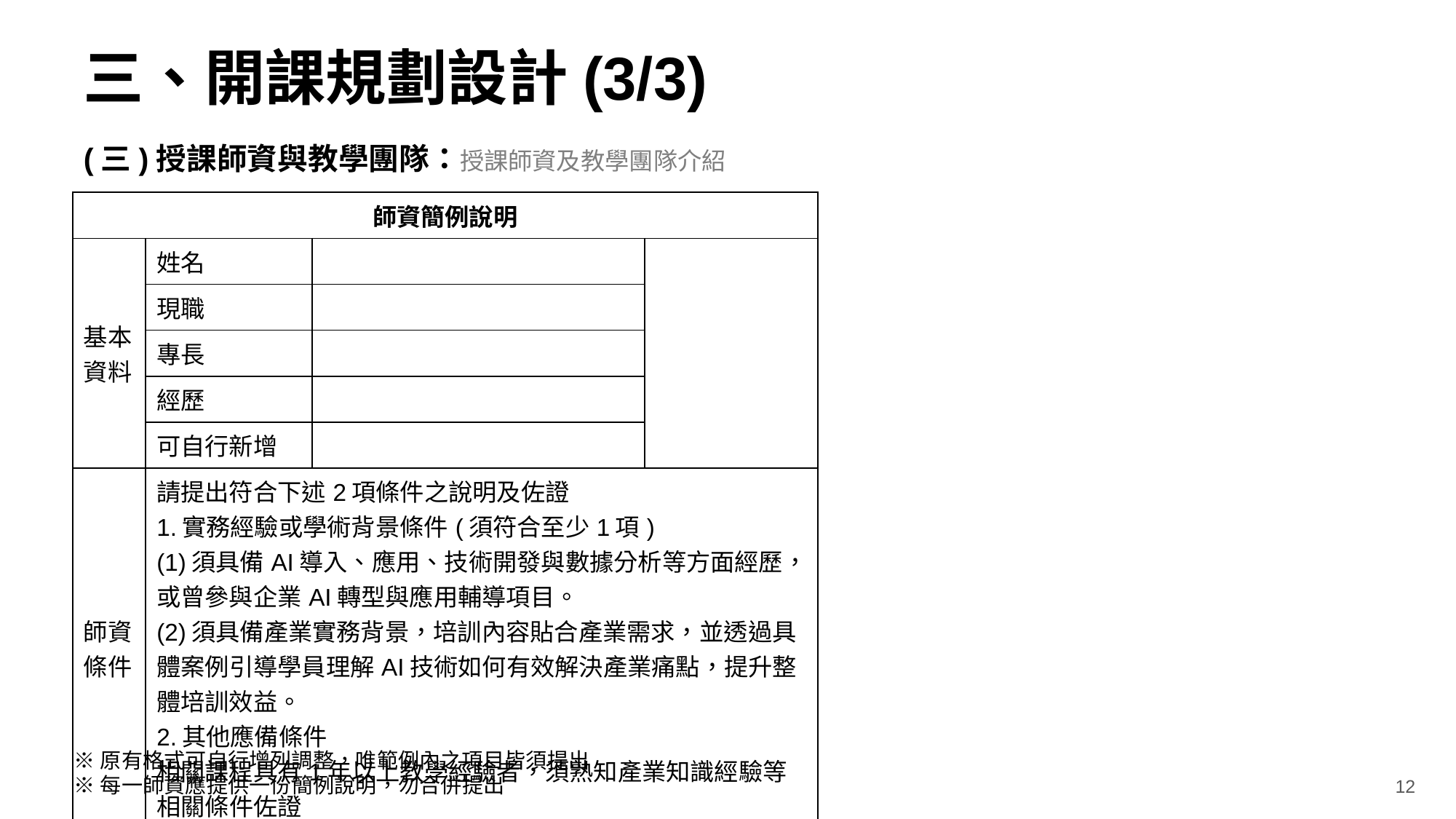

# 三、開課規劃設計(3/3)
(三)授課師資與教學團隊：授課師資及教學團隊介紹
| 師資簡例說明 |  |  |  |
| --- | --- | --- | --- |
| 基本資料 | 姓名 |  |  |
|  | 現職 |  |  |
|  | 專長 |  |  |
|  | 經歷 |  |  |
|  | 可自行新增 |  |  |
| 師資條件 | 請提出符合下述2項條件之說明及佐證 1.實務經驗或學術背景條件(須符合至少1項) (1)須具備AI導入、應用、技術開發與數據分析等方面經歷，或曾參與企業AI轉型與應用輔導項目。 (2)須具備產業實務背景，培訓內容貼合產業需求，並透過具體案例引導學員理解AI技術如何有效解決產業痛點，提升整體培訓效益。 2.其他應備條件 相關課程具有1年以上教學經驗者，須熟知產業知識經驗等相關條件佐證 |  |  |
※原有格式可自行增列調整，唯範例內之項目皆須提出
※每一師資應提供一份簡例說明，勿合併提出